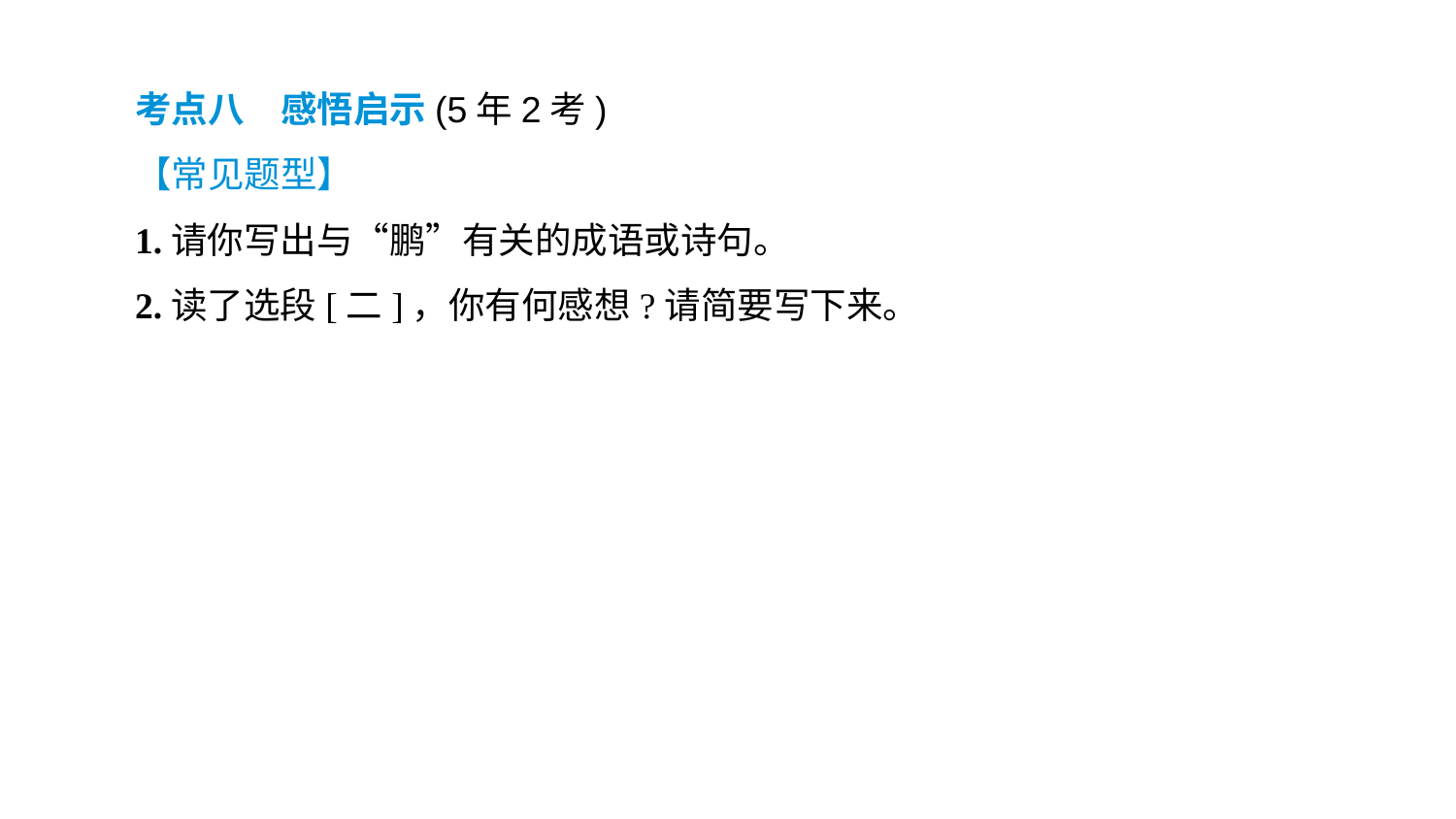

考点八　感悟启示(5年2考)
【常见题型】
1.请你写出与“鹏”有关的成语或诗句。
2.读了选段[二]，你有何感想?请简要写下来。